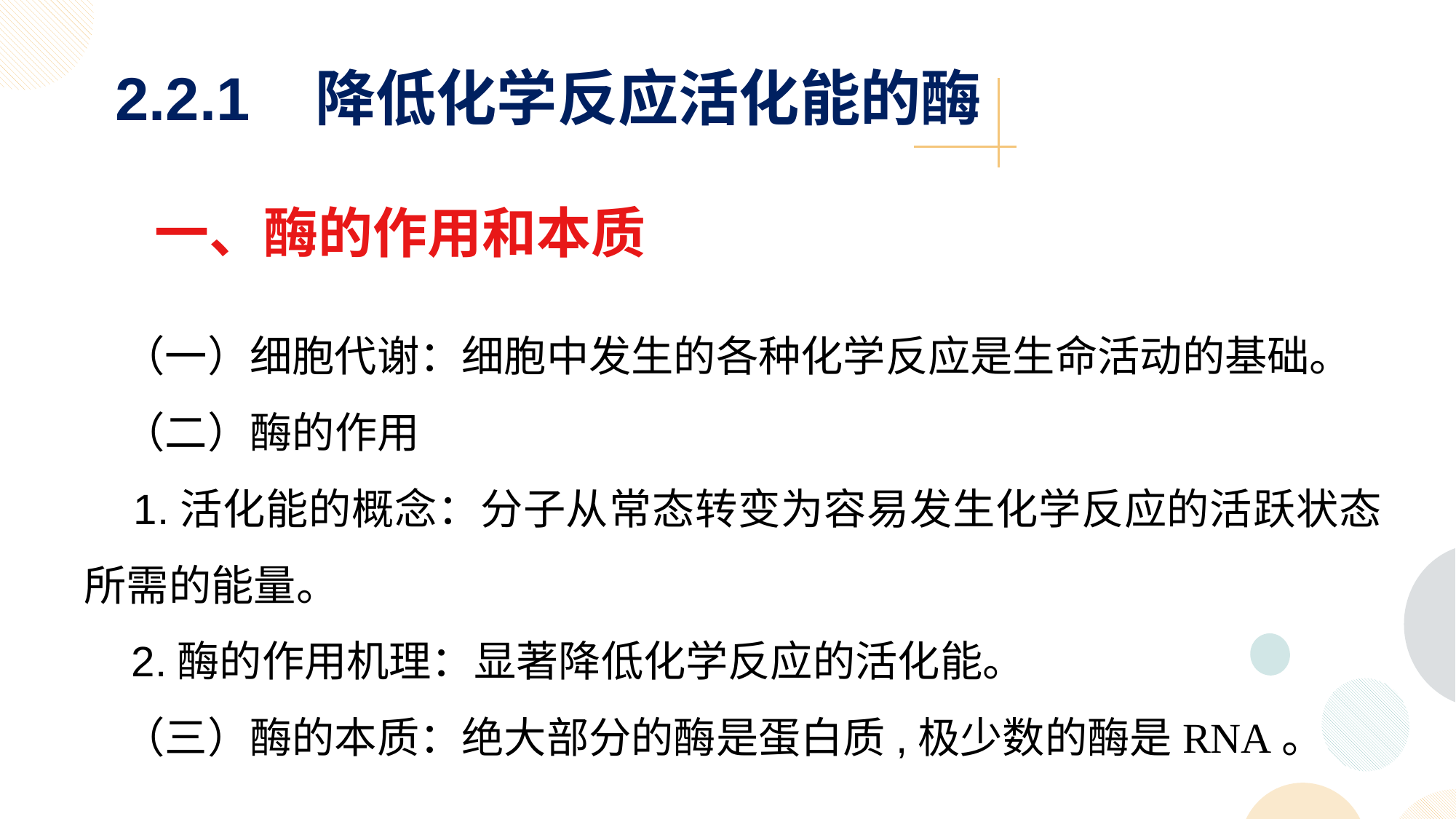

2.2.1   降低化学反应活化能的酶
一、酶的作用和本质
   （一）细胞代谢：细胞中发生的各种化学反应是生命活动的基础。
   （二）酶的作用
    1.活化能的概念：分子从常态转变为容易发生化学反应的活跃状态所需的能量。
    2.酶的作用机理：显著降低化学反应的活化能。
   （三）酶的本质：绝大部分的酶是蛋白质,极少数的酶是RNA。